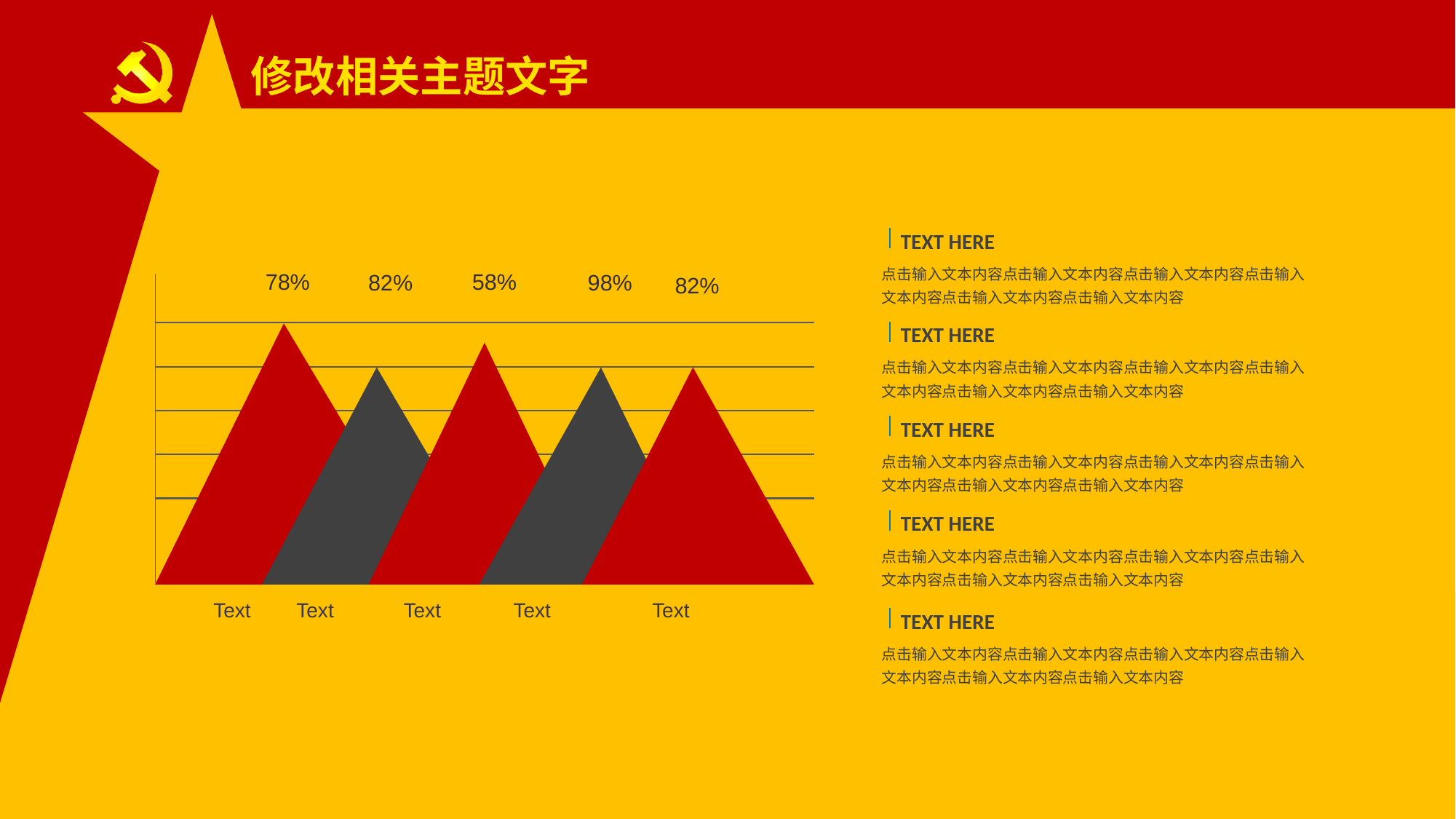

修改相关主题文字
TEXT HERE
点击输入文本内容点击输入文本内容点击输入文本内容点击输入文本内容点击输入文本内容点击输入文本内容

78%
58%
82%
98%
82%

Text
Text
Text
Text
Text
TEXT HERE
点击输入文本内容点击输入文本内容点击输入文本内容点击输入文本内容点击输入文本内容点击输入文本内容
TEXT HERE
点击输入文本内容点击输入文本内容点击输入文本内容点击输入文本内容点击输入文本内容点击输入文本内容
TEXT HERE
点击输入文本内容点击输入文本内容点击输入文本内容点击输入文本内容点击输入文本内容点击输入文本内容
TEXT HERE
点击输入文本内容点击输入文本内容点击输入文本内容点击输入文本内容点击输入文本内容点击输入文本内容